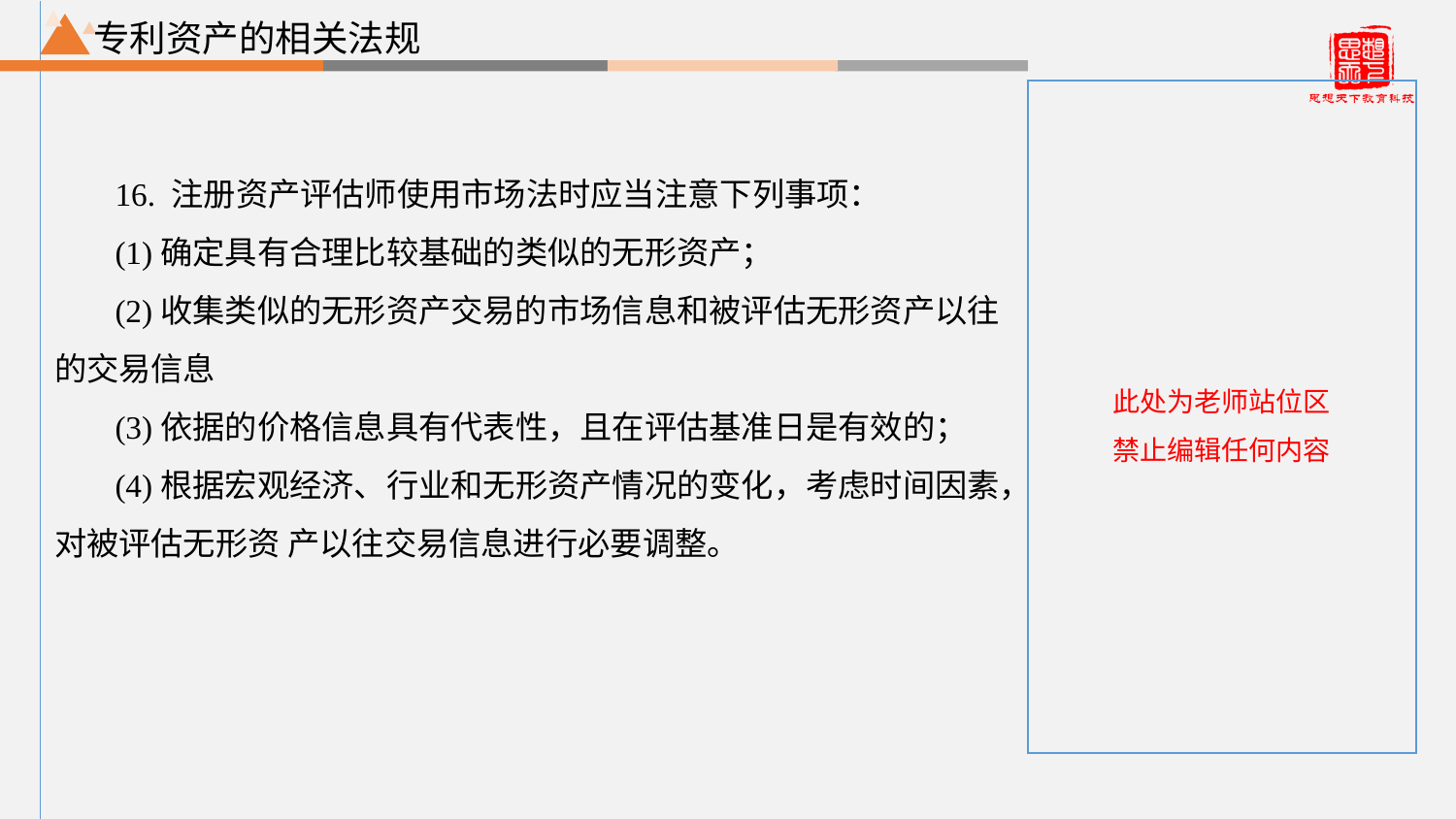

专利资产的相关法规
16. 注册资产评估师使用市场法时应当注意下列事项：
(1)确定具有合理比较基础的类似的无形资产；
(2)收集类似的无形资产交易的市场信息和被评估无形资产以往的交易信息
(3)依据的价格信息具有代表性，且在评估基准日是有效的；
(4)根据宏观经济、行业和无形资产情况的变化，考虑时间因素，对被评估无形资 产以往交易信息进行必要调整。

50